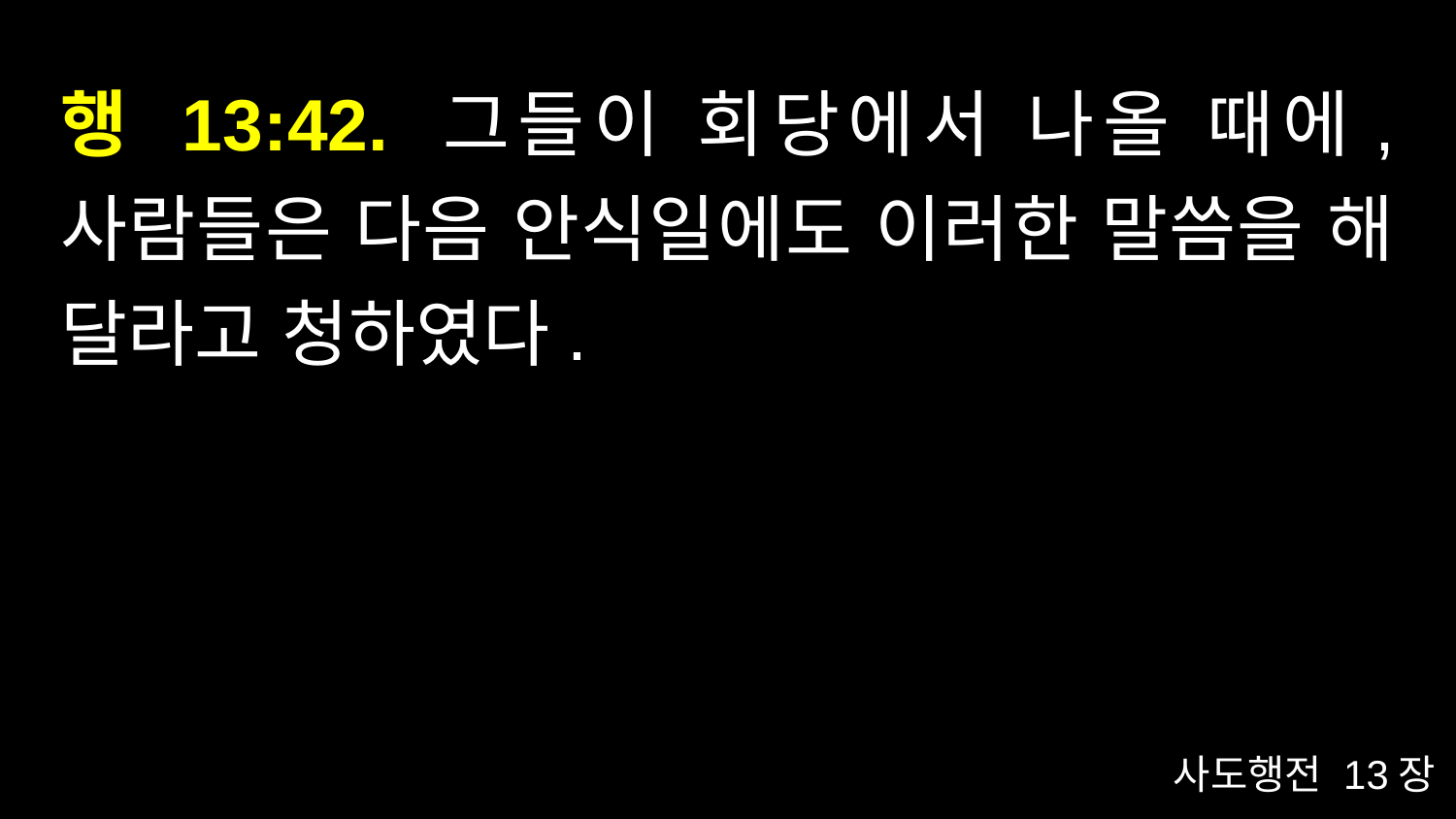

# 행 13:42. 그들이 회당에서 나올 때에, 사람들은 다음 안식일에도 이러한 말씀을 해 달라고 청하였다.
사도행전 13장